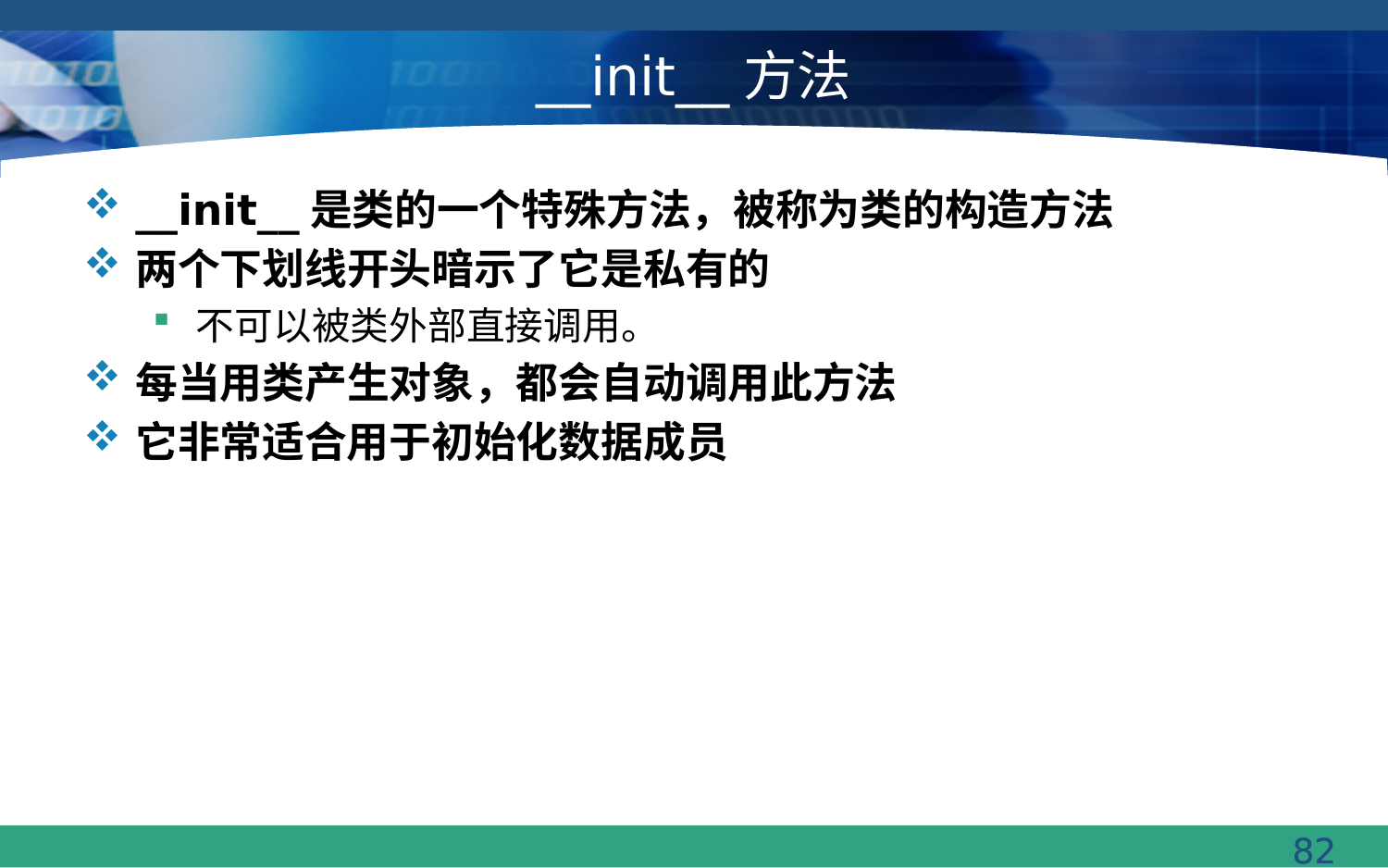

# __init__方法
__init__是类的一个特殊方法，被称为类的构造方法
两个下划线开头暗示了它是私有的
不可以被类外部直接调用。
每当用类产生对象，都会自动调用此方法
它非常适合用于初始化数据成员